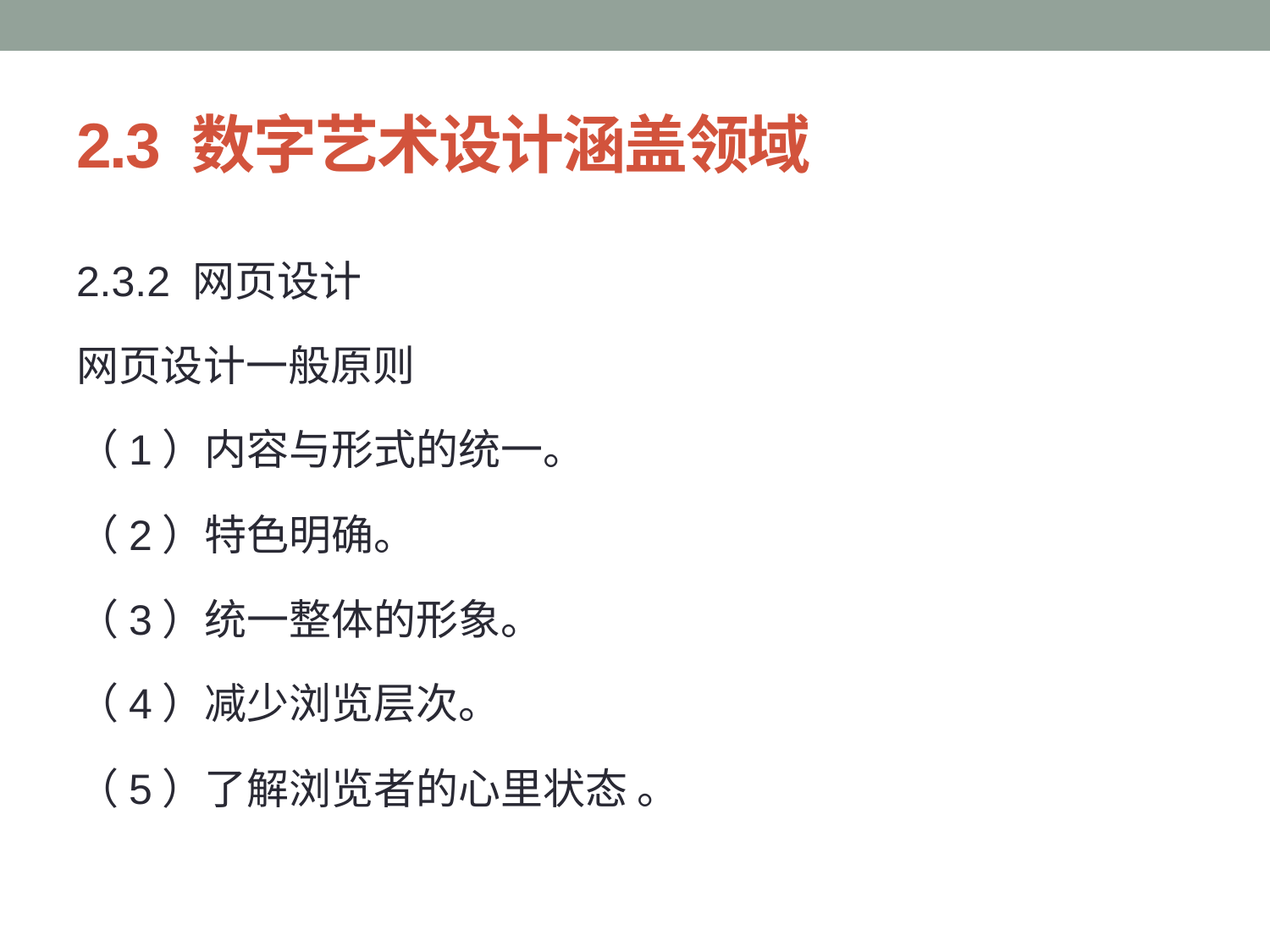

# 2.3 数字艺术设计涵盖领域
2.3.2 网页设计
网页设计一般原则
（1）内容与形式的统一。
（2）特色明确。
（3）统一整体的形象。
（4）减少浏览层次。
（5）了解浏览者的心里状态 。